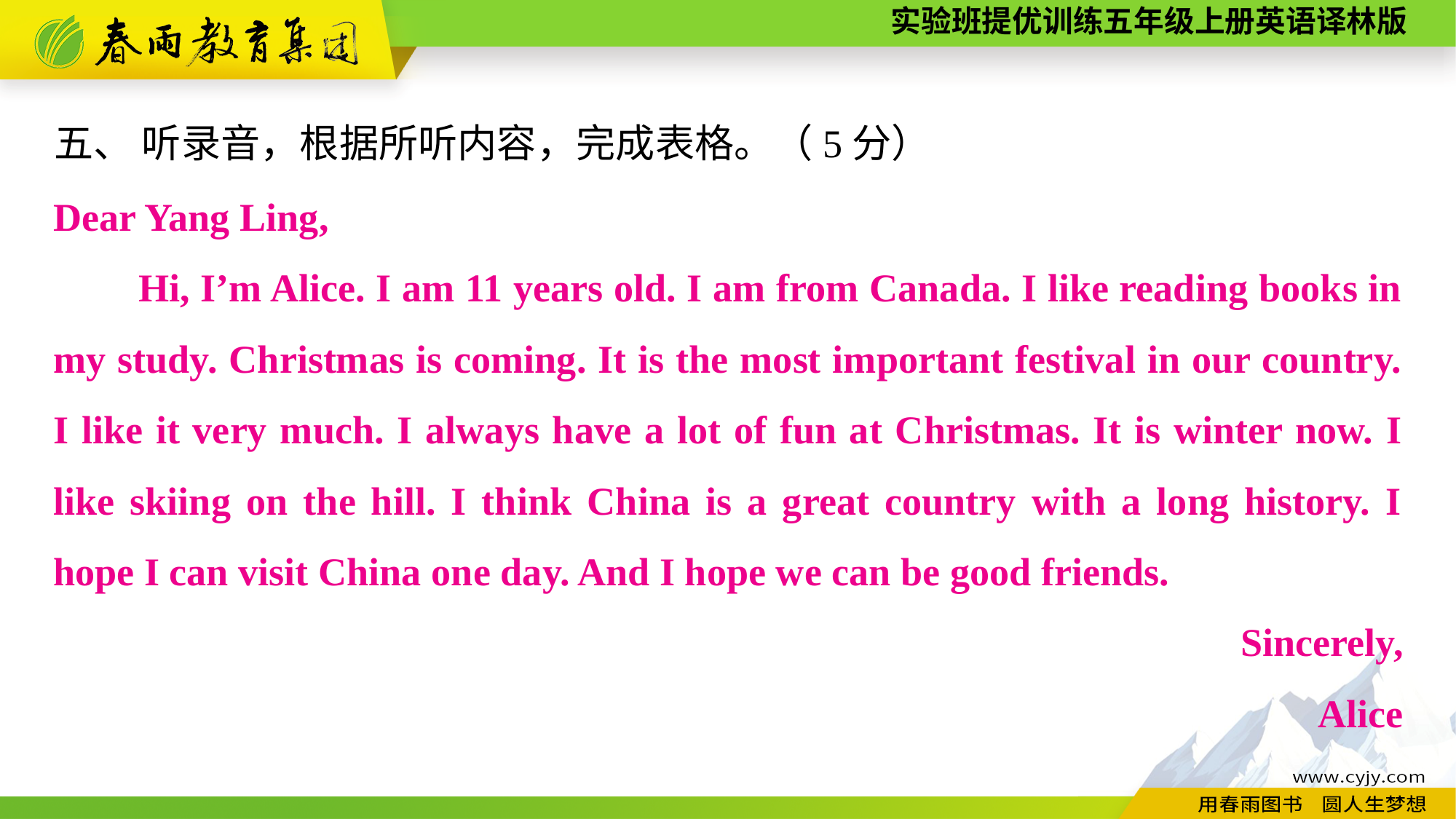

五、 听录音，根据所听内容，完成表格。（5分）
Dear Yang Ling,
Hi, I’m Alice. I am 11 years old. I am from Canada. I like reading books in my study. Christmas is coming. It is the most important festival in our country. I like it very much. I always have a lot of fun at Christmas. It is winter now. I like skiing on the hill. I think China is a great country with a long history. I hope I can visit China one day. And I hope we can be good friends.
Sincerely,
Alice